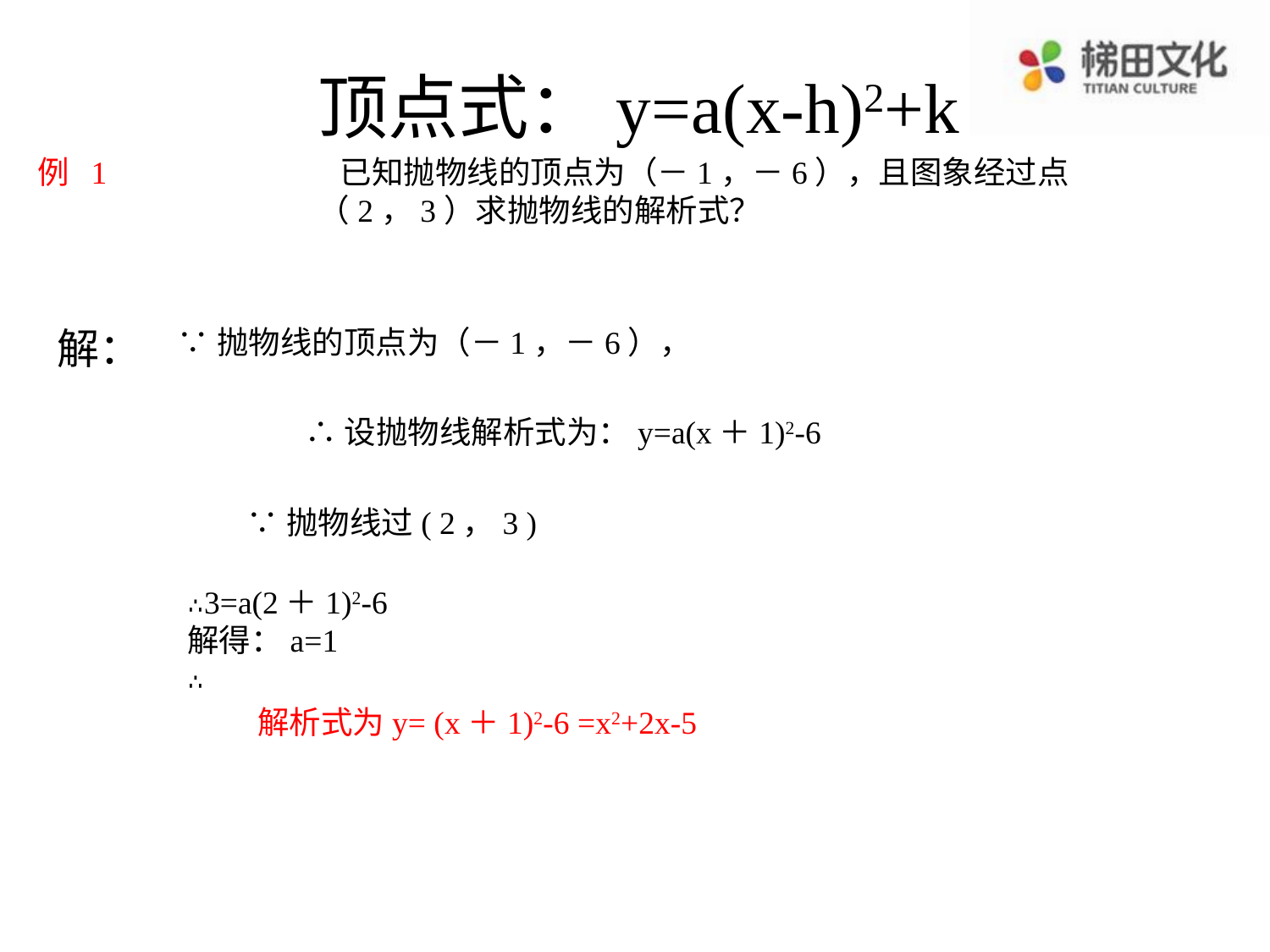

顶点式：y=a(x-h)2+k
例  1
  已知抛物线的顶点为（－1，－6），且图象经过点
（2，3）求抛物线的解析式？
解：
∵抛物线的顶点为（－1，－6），
∴设抛物线解析式为：y=a(x＋1)2-6
∵抛物线过( 2，3 )
∴3=a(2＋1)2-6
解得：a=1
∴
解析式为y= (x＋1)2-6 =x2+2x-5